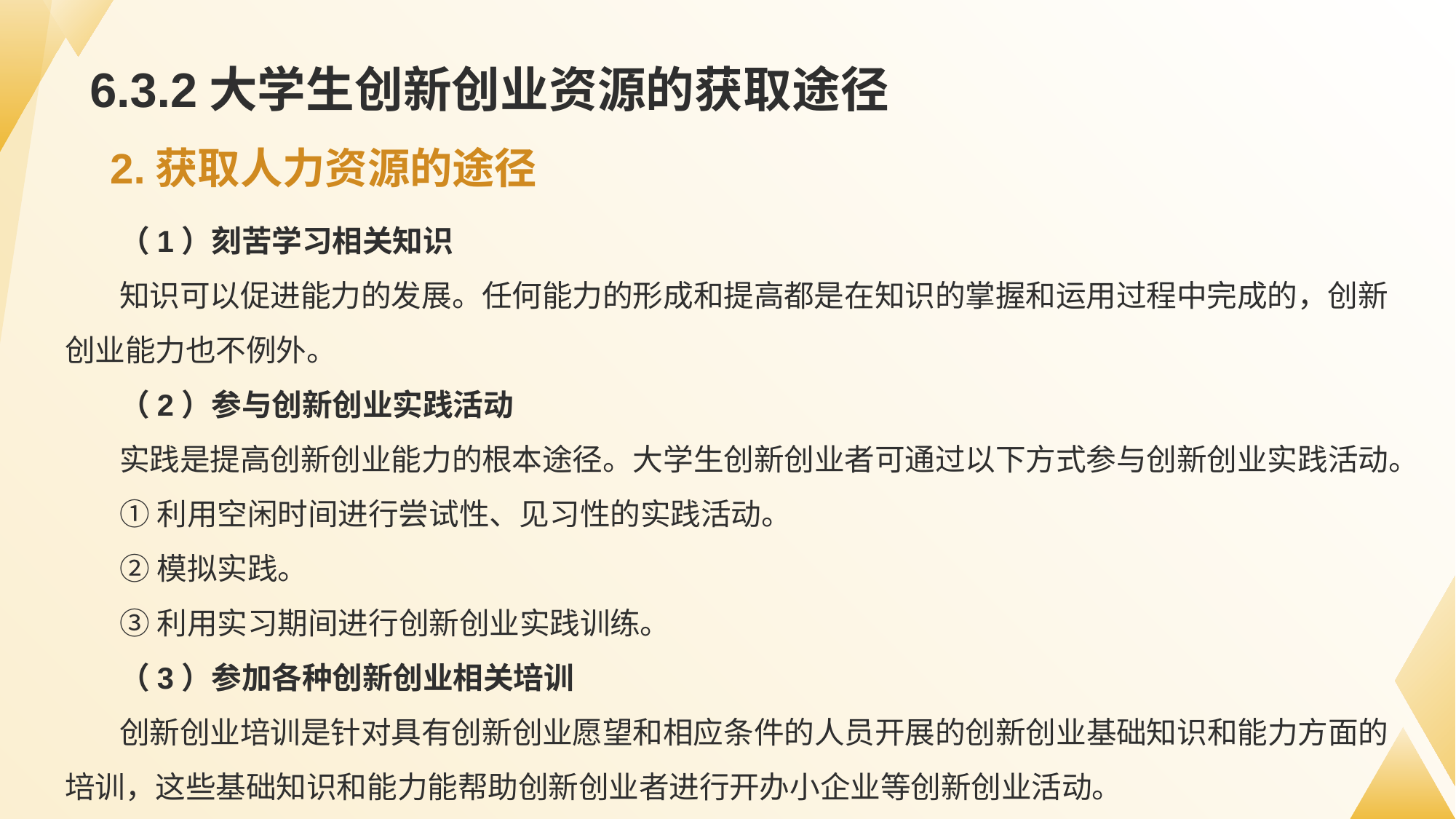

# 6.3.2大学生创新创业资源的获取途径
2.获取人力资源的途径
（1）刻苦学习相关知识
知识可以促进能力的发展。任何能力的形成和提高都是在知识的掌握和运用过程中完成的，创新创业能力也不例外。
（2）参与创新创业实践活动
实践是提高创新创业能力的根本途径。大学生创新创业者可通过以下方式参与创新创业实践活动。
①利用空闲时间进行尝试性、见习性的实践活动。
②模拟实践。
③利用实习期间进行创新创业实践训练。
（3）参加各种创新创业相关培训
创新创业培训是针对具有创新创业愿望和相应条件的人员开展的创新创业基础知识和能力方面的培训，这些基础知识和能力能帮助创新创业者进行开办小企业等创新创业活动。